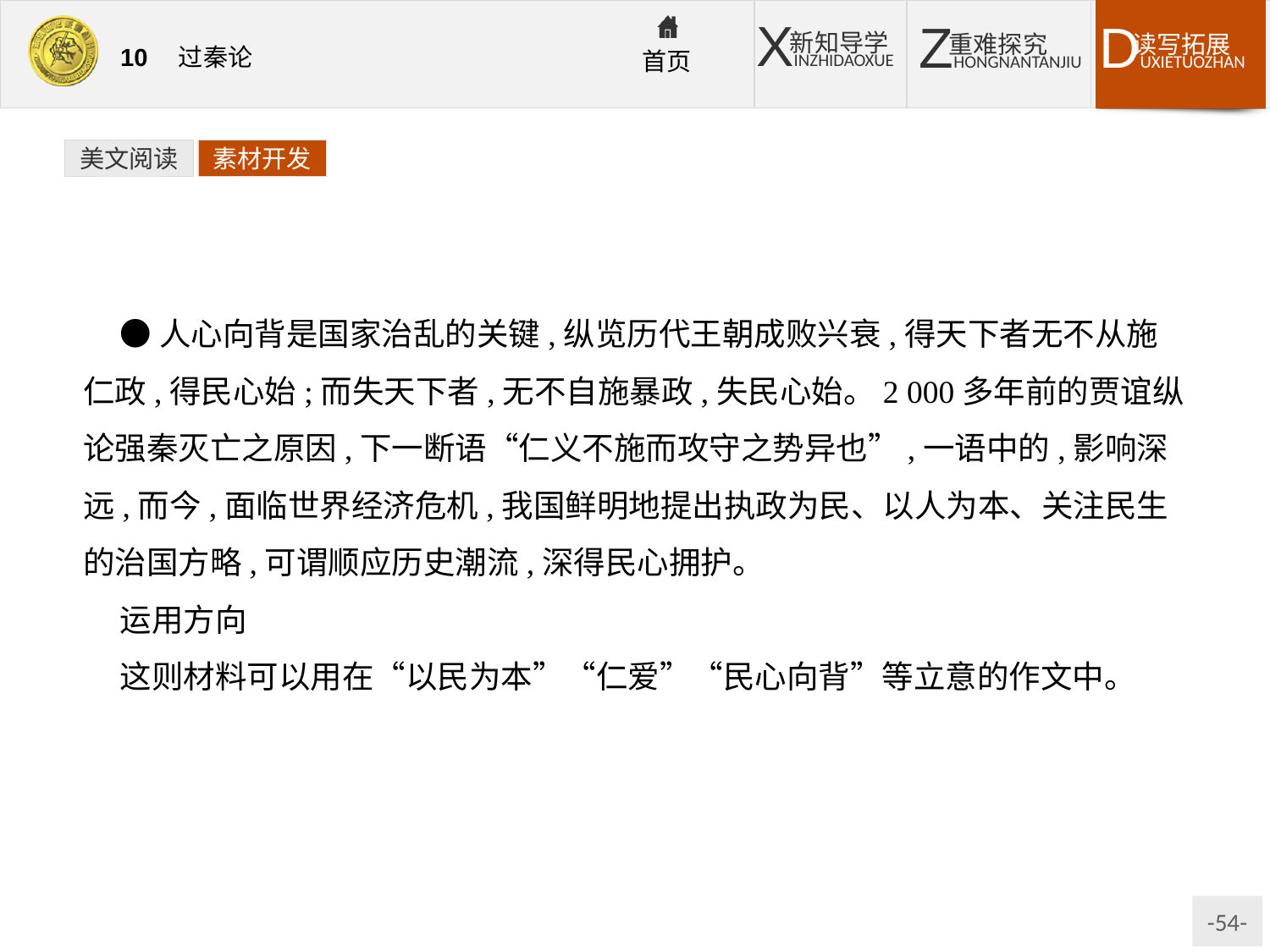

美文阅读
素材开发
●人心向背是国家治乱的关键,纵览历代王朝成败兴衰,得天下者无不从施仁政,得民心始;而失天下者,无不自施暴政,失民心始。2 000多年前的贾谊纵论强秦灭亡之原因,下一断语“仁义不施而攻守之势异也”,一语中的,影响深远,而今,面临世界经济危机,我国鲜明地提出执政为民、以人为本、关注民生的治国方略,可谓顺应历史潮流,深得民心拥护。
运用方向
这则材料可以用在“以民为本”“仁爱”“民心向背”等立意的作文中。